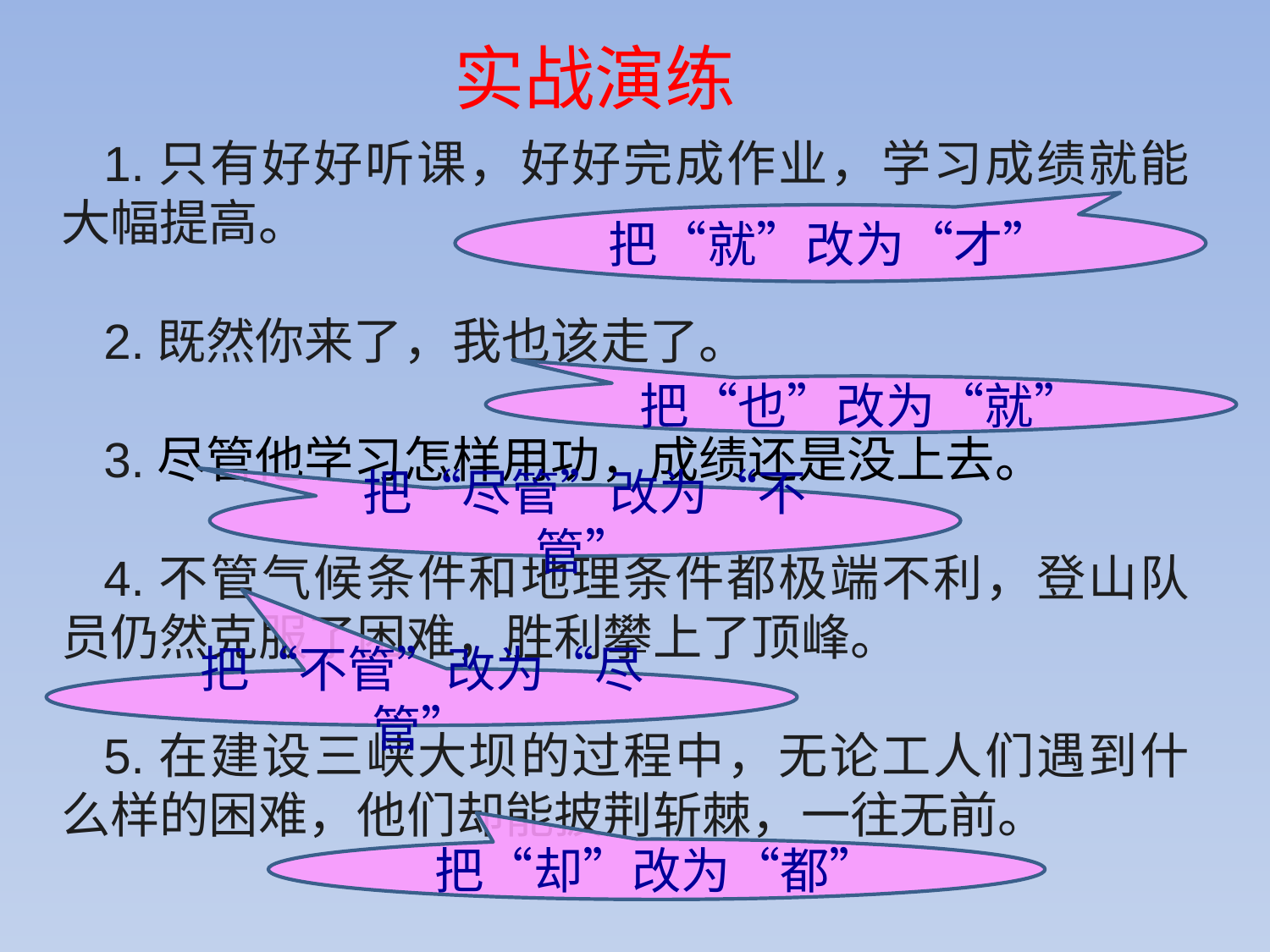

实战演练
1.只有好好听课，好好完成作业，学习成绩就能大幅提高。

2.既然你来了，我也该走了。

3.尽管他学习怎样用功，成绩还是没上去。

4.不管气候条件和地理条件都极端不利，登山队员仍然克服了困难，胜利攀上了顶峰。

5.在建设三峡大坝的过程中，无论工人们遇到什么样的困难，他们却能披荆斩棘，一往无前。

把“就”改为“才”
把“也”改为“就”
把“尽管”改为“不管”
把“不管”改为“尽管”
把“却”改为“都”